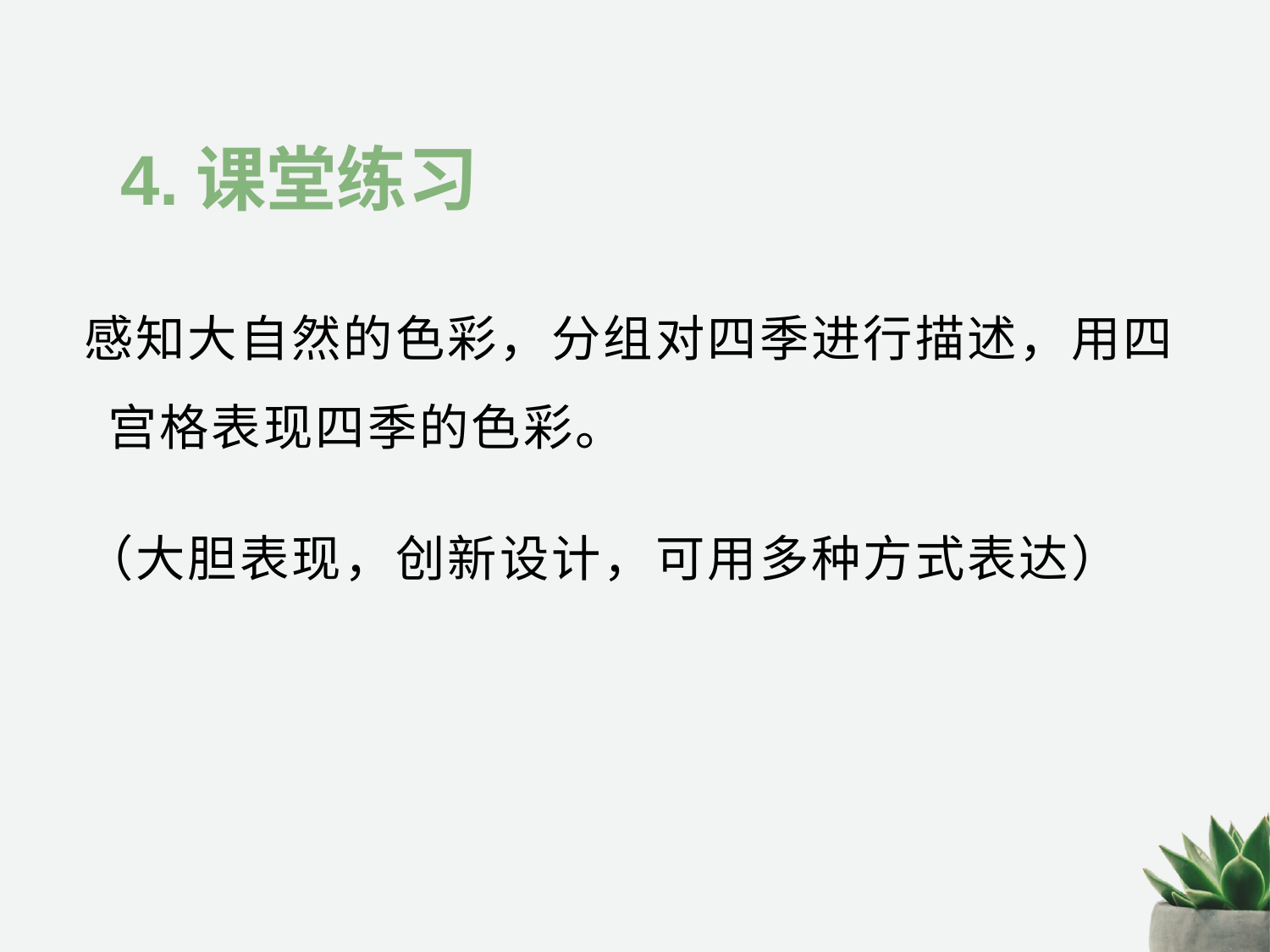

4.课堂练习
感知大自然的色彩，分组对四季进行描述，用四宫格表现四季的色彩。
（大胆表现，创新设计，可用多种方式表达）